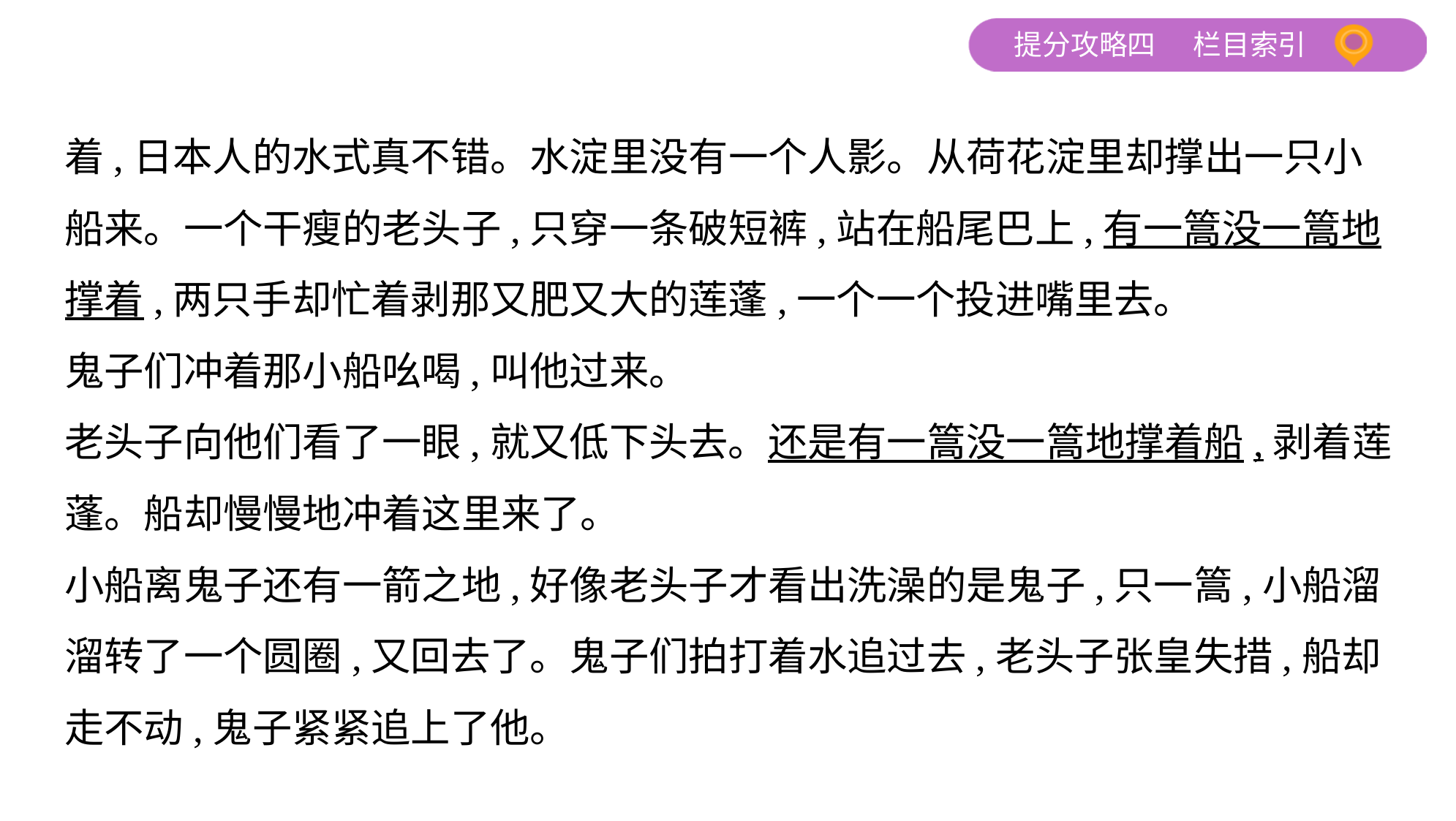

着,日本人的水式真不错。水淀里没有一个人影。从荷花淀里却撑出一只小
船来。一个干瘦的老头子,只穿一条破短裤,站在船尾巴上,有一篙没一篙地
撑着,两只手却忙着剥那又肥又大的莲蓬,一个一个投进嘴里去。
鬼子们冲着那小船吆喝,叫他过来。
老头子向他们看了一眼,就又低下头去。还是有一篙没一篙地撑着船,剥着莲
蓬。船却慢慢地冲着这里来了。
小船离鬼子还有一箭之地,好像老头子才看出洗澡的是鬼子,只一篙,小船溜
溜转了一个圆圈,又回去了。鬼子们拍打着水追过去,老头子张皇失措,船却
走不动,鬼子紧紧追上了他。